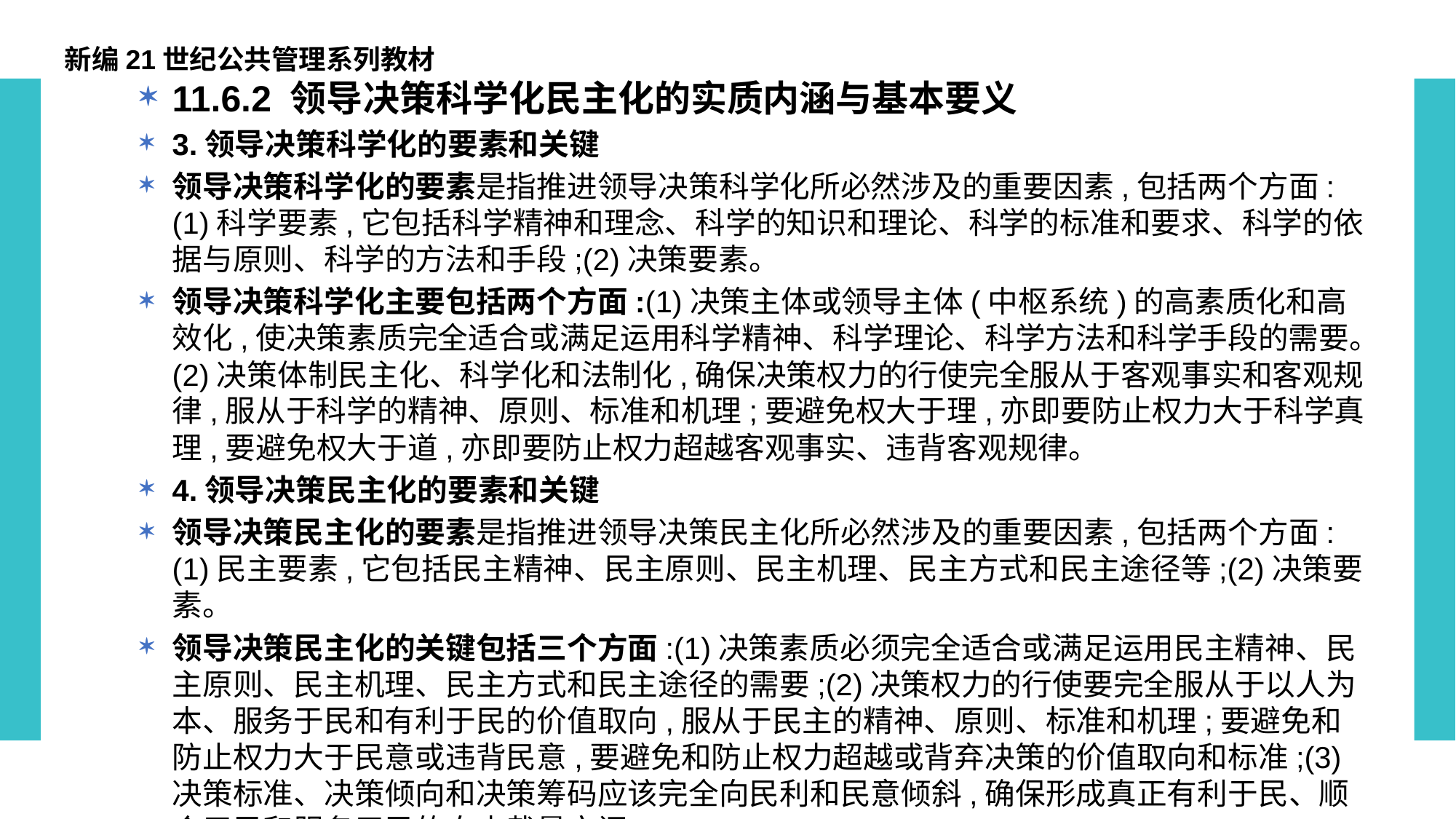

新编21世纪公共管理系列教材
11.6.2 领导决策科学化民主化的实质内涵与基本要义
3.领导决策科学化的要素和关键
领导决策科学化的要素是指推进领导决策科学化所必然涉及的重要因素,包括两个方面:(1)科学要素,它包括科学精神和理念、科学的知识和理论、科学的标准和要求、科学的依据与原则、科学的方法和手段;(2)决策要素。
领导决策科学化主要包括两个方面:(1)决策主体或领导主体(中枢系统)的高素质化和高效化,使决策素质完全适合或满足运用科学精神、科学理论、科学方法和科学手段的需要。(2)决策体制民主化、科学化和法制化,确保决策权力的行使完全服从于客观事实和客观规律,服从于科学的精神、原则、标准和机理;要避免权大于理,亦即要防止权力大于科学真理,要避免权大于道,亦即要防止权力超越客观事实、违背客观规律。
4.领导决策民主化的要素和关键
领导决策民主化的要素是指推进领导决策民主化所必然涉及的重要因素,包括两个方面:(1)民主要素,它包括民主精神、民主原则、民主机理、民主方式和民主途径等;(2)决策要素。
领导决策民主化的关键包括三个方面:(1)决策素质必须完全适合或满足运用民主精神、民主原则、民主机理、民主方式和民主途径的需要;(2)决策权力的行使要完全服从于以人为本、服务于民和有利于民的价值取向,服从于民主的精神、原则、标准和机理;要避免和防止权力大于民意或违背民意,要避免和防止权力超越或背弃决策的价值取向和标准;(3)决策标准、决策倾向和决策筹码应该完全向民利和民意倾斜,确保形成真正有利于民、顺合于民和服务于民的自由裁量空间。